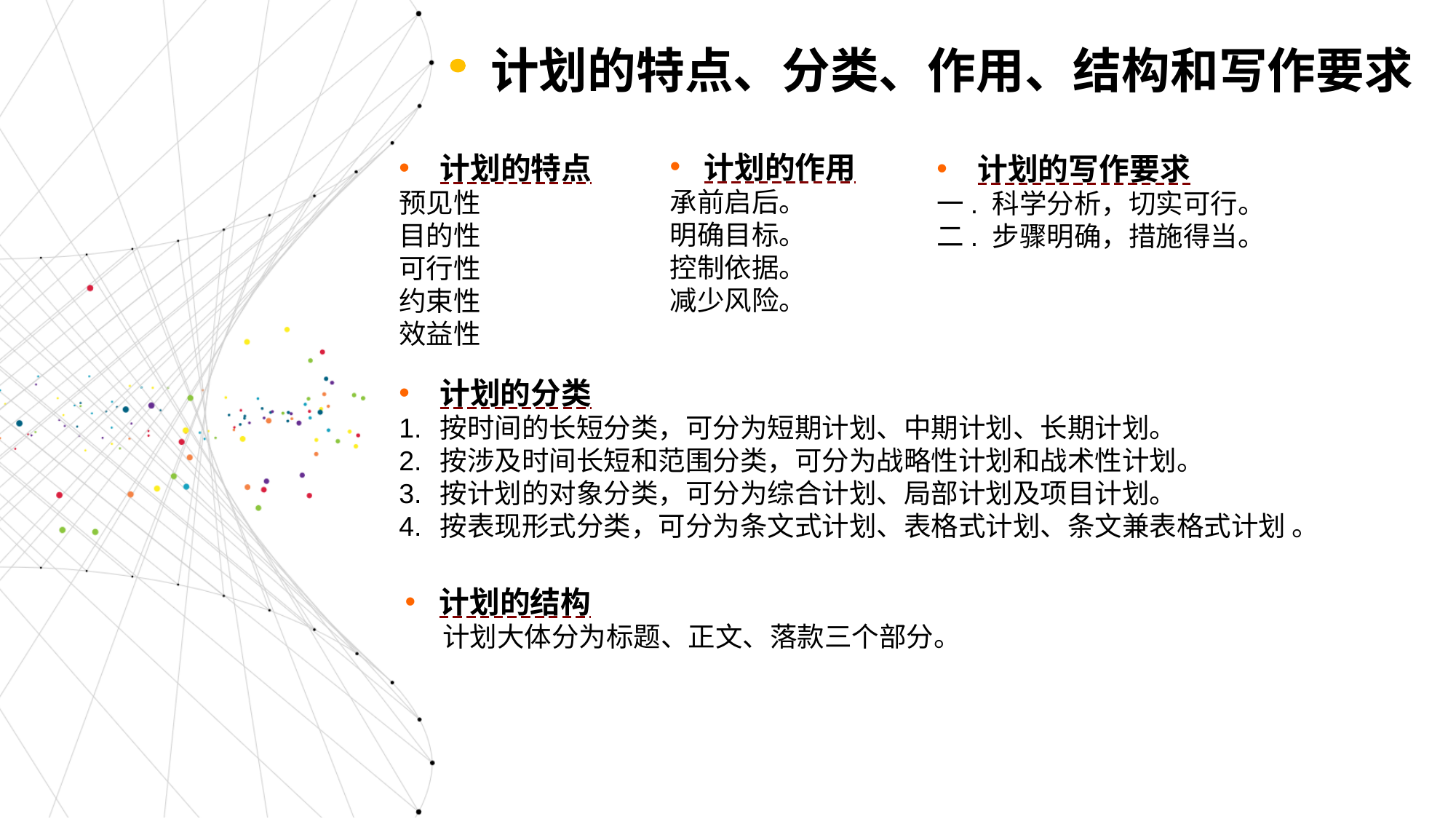

计划的特点、分类、作用、结构和写作要求

计划的作用
承前启后。
明确目标。
控制依据。
减少风险。
计划的特点
预见性
目的性
可行性
约束性
效益性
计划的写作要求
一. 科学分析，切实可行。
二. 步骤明确，措施得当。

计划的分类
按时间的长短分类，可分为短期计划、中期计划、长期计划。
按涉及时间长短和范围分类，可分为战略性计划和战术性计划。
按计划的对象分类，可分为综合计划、局部计划及项目计划。
按表现形式分类，可分为条文式计划、表格式计划、条文兼表格式计划 。

计划的结构
     计划大体分为标题、正文、落款三个部分。